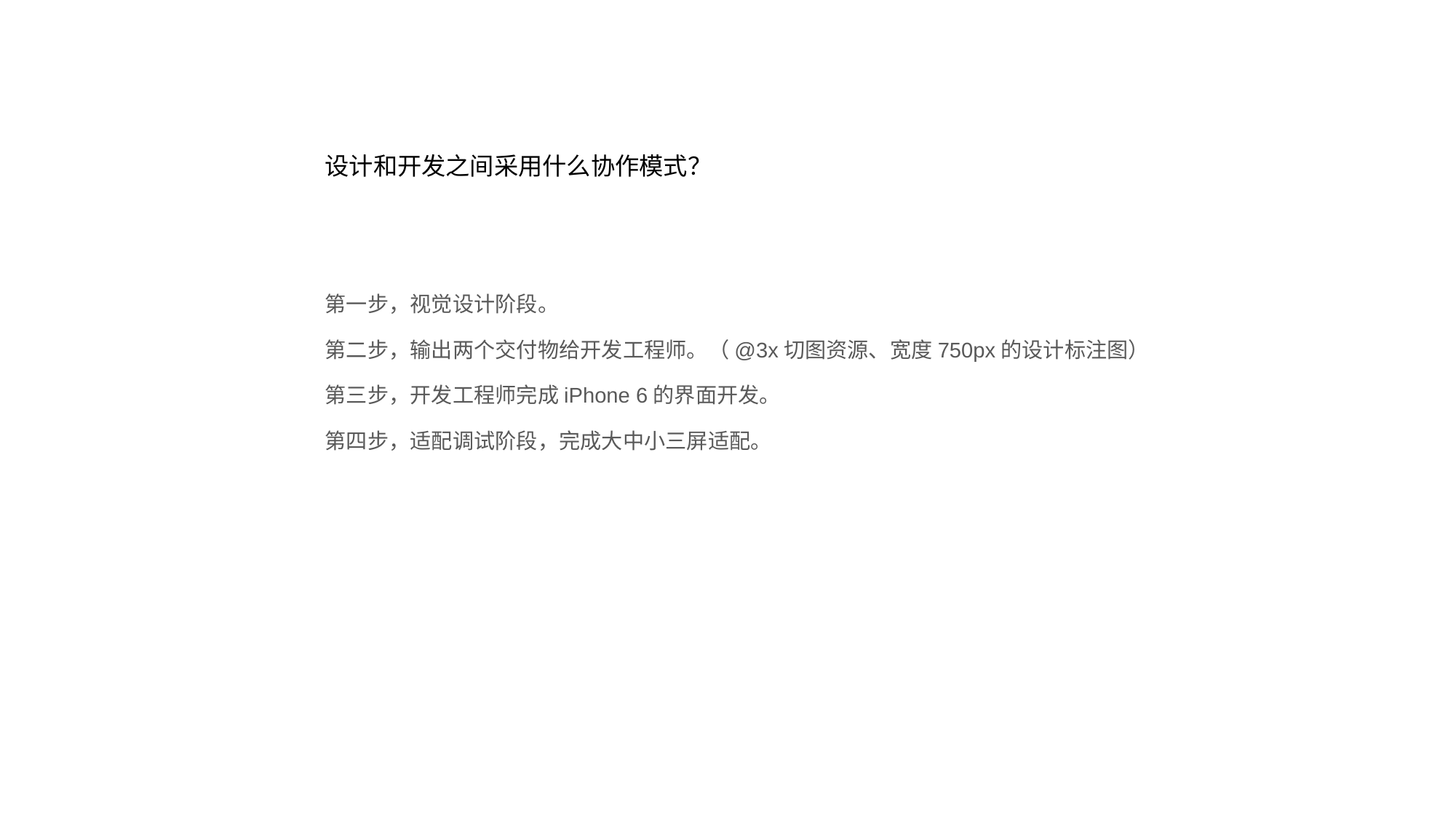

设计和开发之间采用什么协作模式？

第一步，视觉设计阶段。
第二步，输出两个交付物给开发工程师。（@3x切图资源、宽度750px的设计标注图）
第三步，开发工程师完成iPhone 6的界面开发。
第四步，适配调试阶段，完成大中小三屏适配。